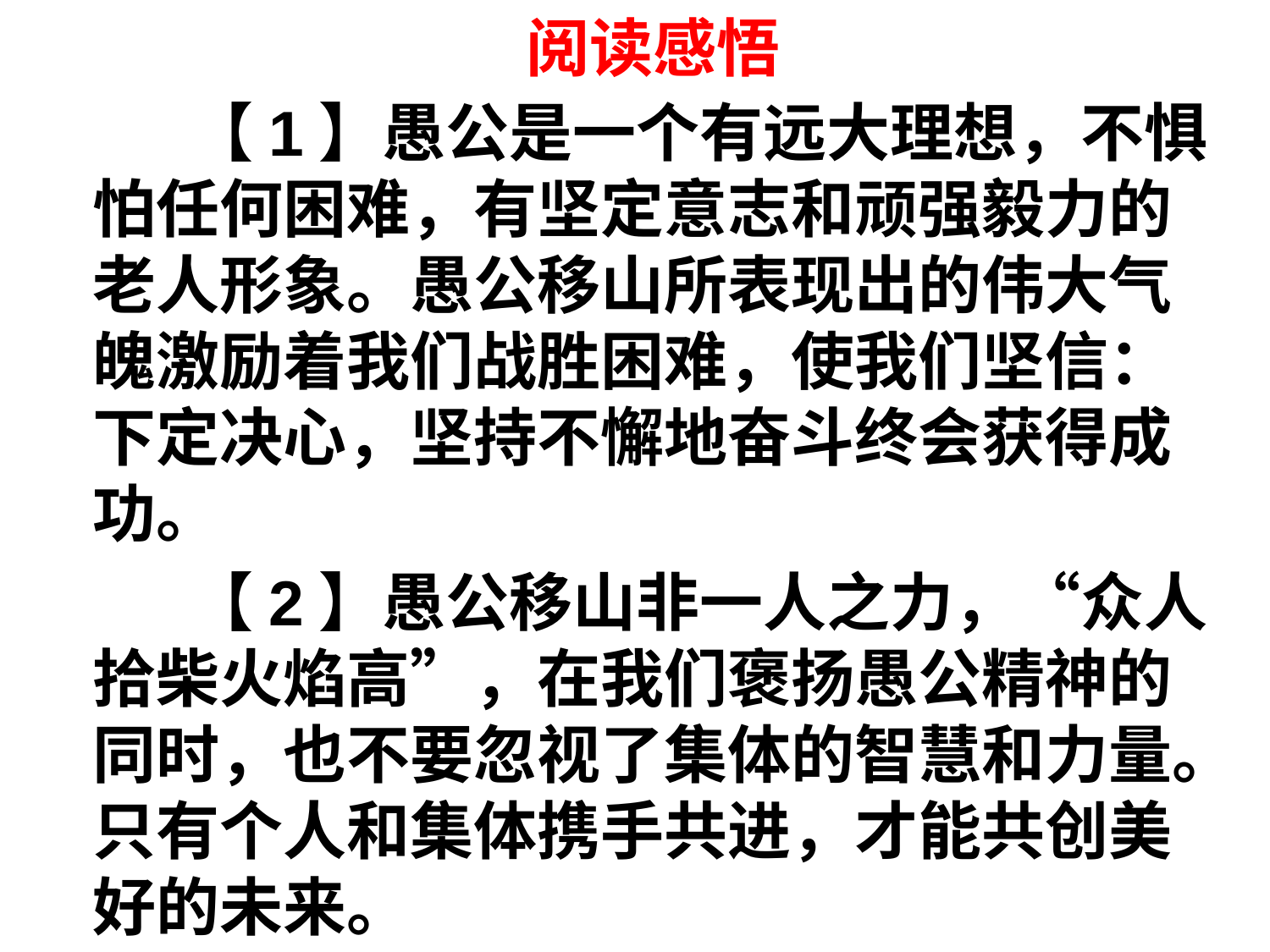

# 阅读感悟
         【1】愚公是一个有远大理想，不惧怕任何困难，有坚定意志和顽强毅力的老人形象。愚公移山所表现出的伟大气魄激励着我们战胜困难，使我们坚信：下定决心，坚持不懈地奋斗终会获得成功。
         【2】愚公移山非一人之力，“众人拾柴火焰高”，在我们褒扬愚公精神的同时，也不要忽视了集体的智慧和力量。只有个人和集体携手共进，才能共创美好的未来。